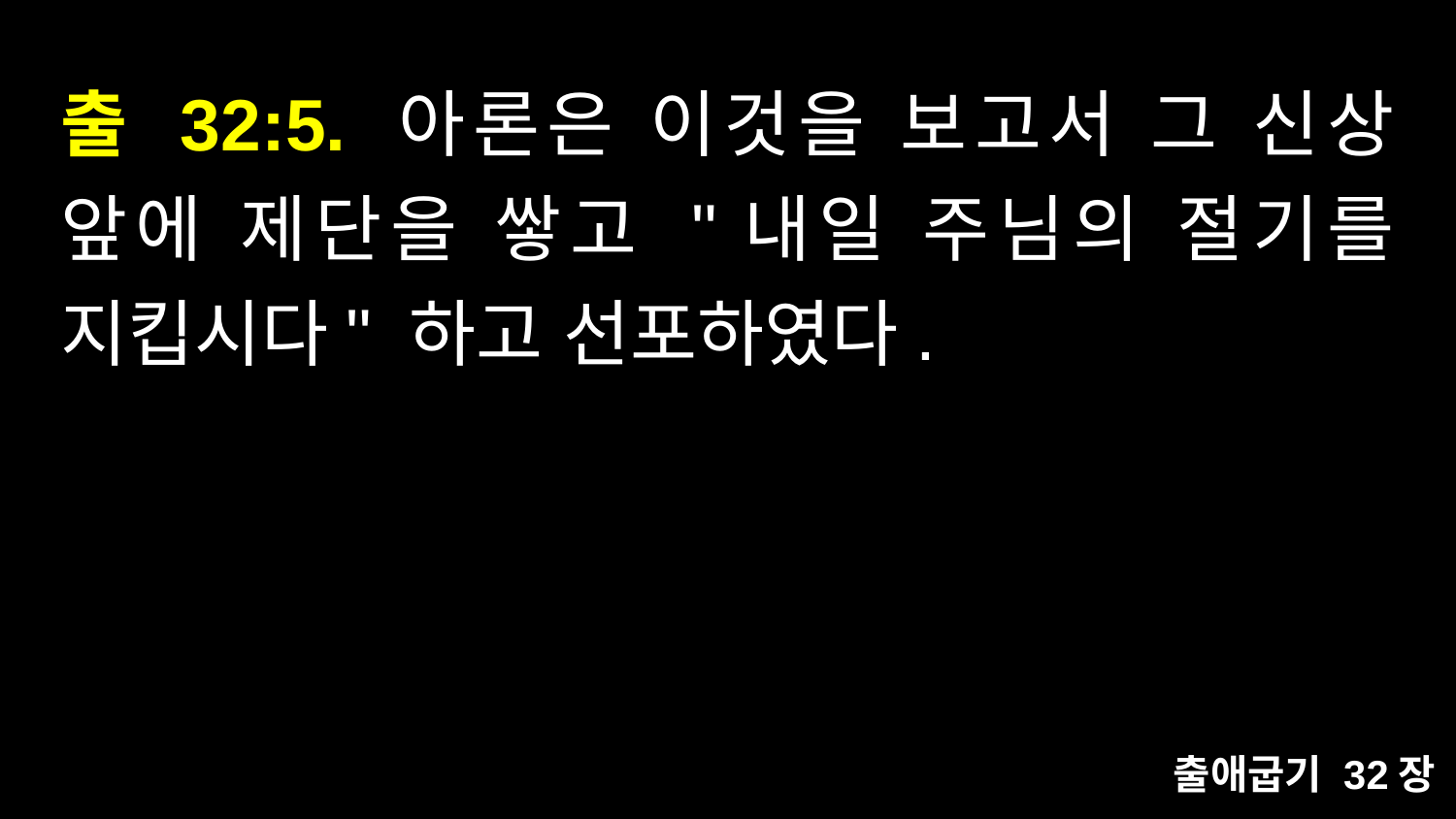

# 출 32:5. 아론은 이것을 보고서 그 신상 앞에 제단을 쌓고 "내일 주님의 절기를 지킵시다" 하고 선포하였다.
출애굽기 32장